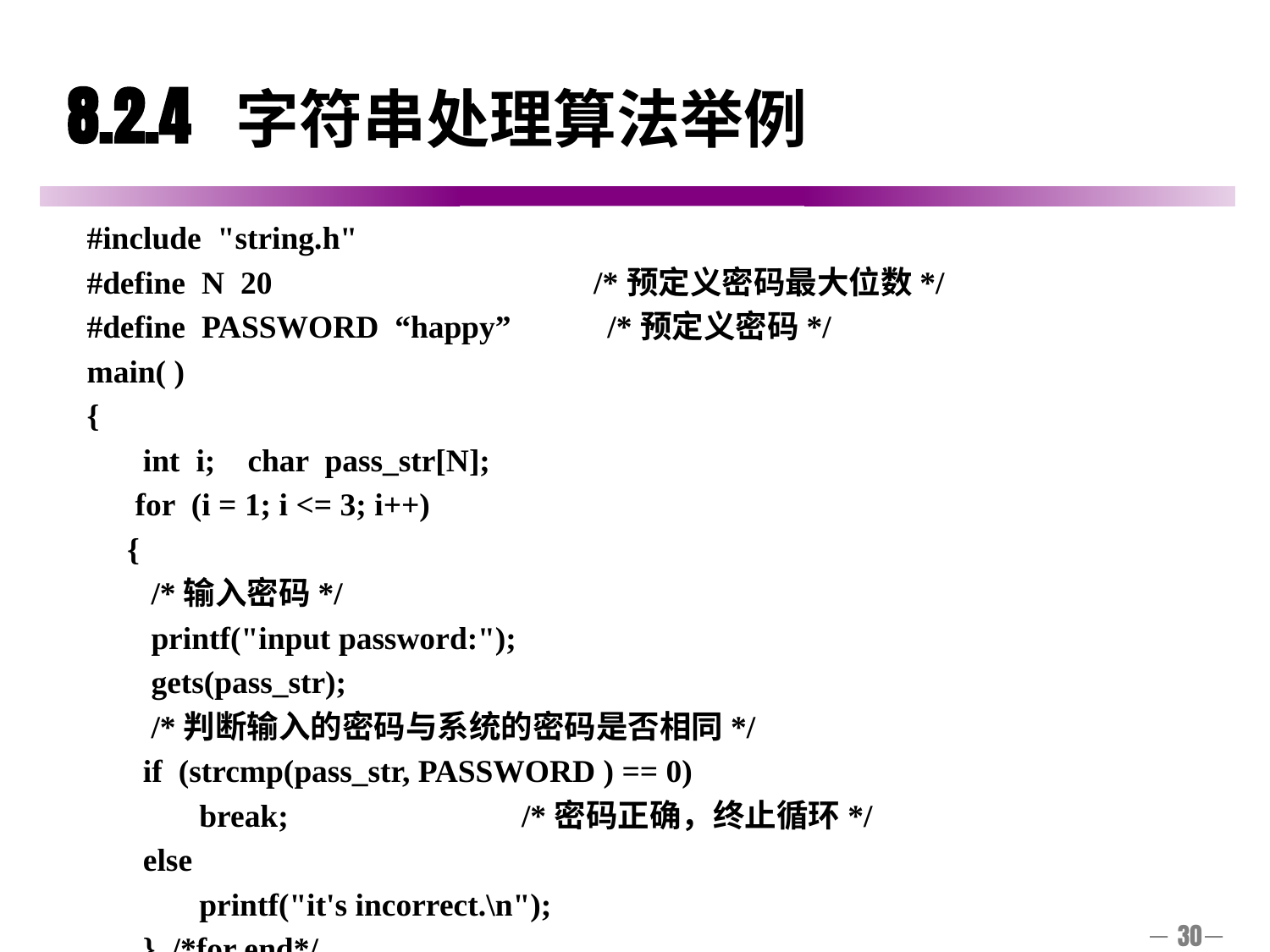

# 8.2.4  字符串处理算法举例
#include  "string.h"
#define  N  20                                        /*预定义密码最大位数*/
#define  PASSWORD  “happy”            /*预定义密码*/
main( )
{
       int  i;    char  pass_str[N];
      for  (i = 1; i <= 3; i++)
     {
        /*输入密码*/
        printf("input password:");
        gets(pass_str);
        /*判断输入的密码与系统的密码是否相同*/
       if  (strcmp(pass_str, PASSWORD ) == 0)
              break;                             /*密码正确，终止循环*/
       else
              printf("it's incorrect.\n");
       }  /*for end*/
       if  (i <= 3)
             printf("Welcom to you!\n");
       else
            printf("You are no right, Goodbye!\n");
}
－30－